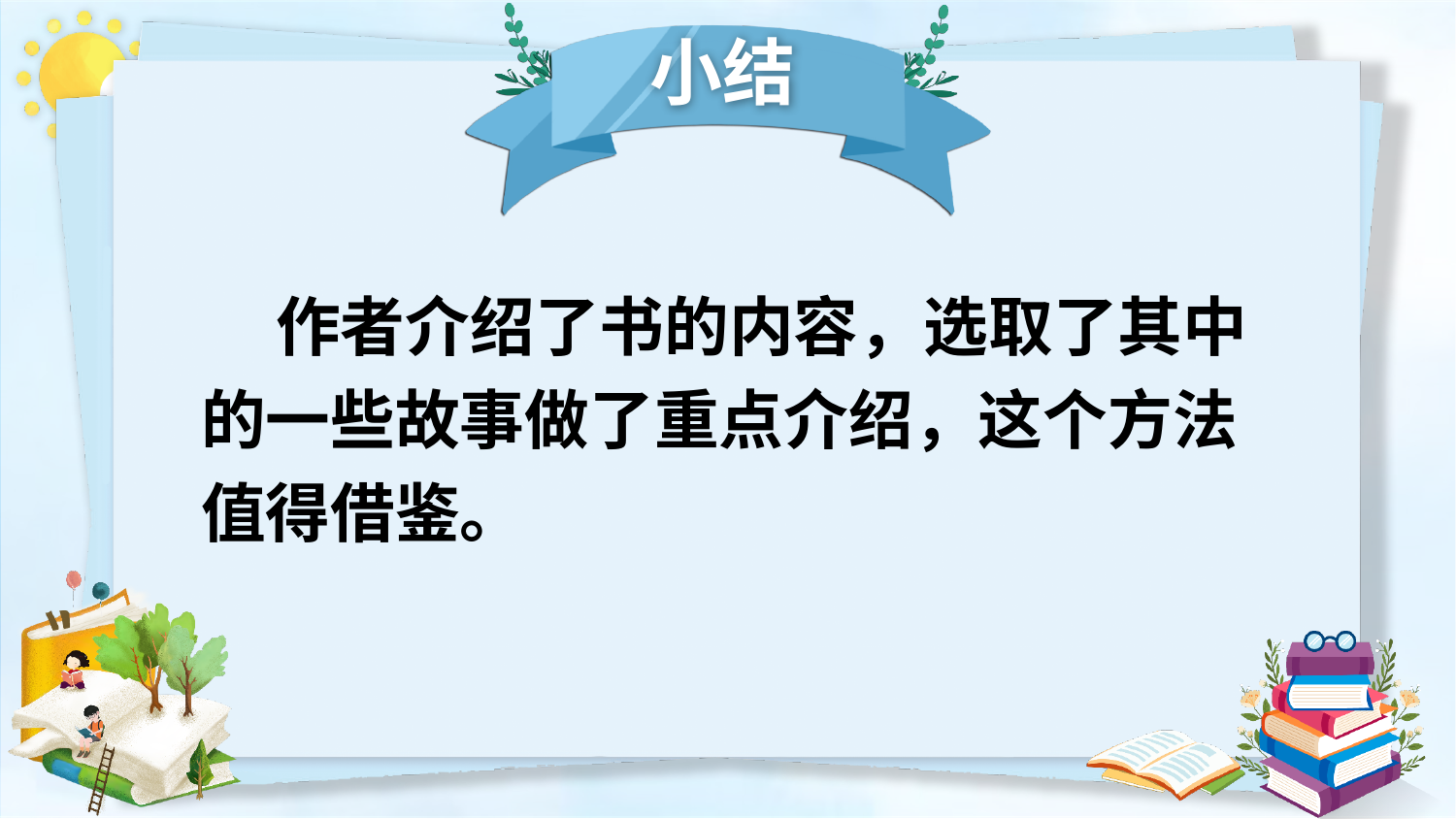

小结
    作者介绍了书的内容，选取了其中的一些故事做了重点介绍，这个方法值得借鉴。